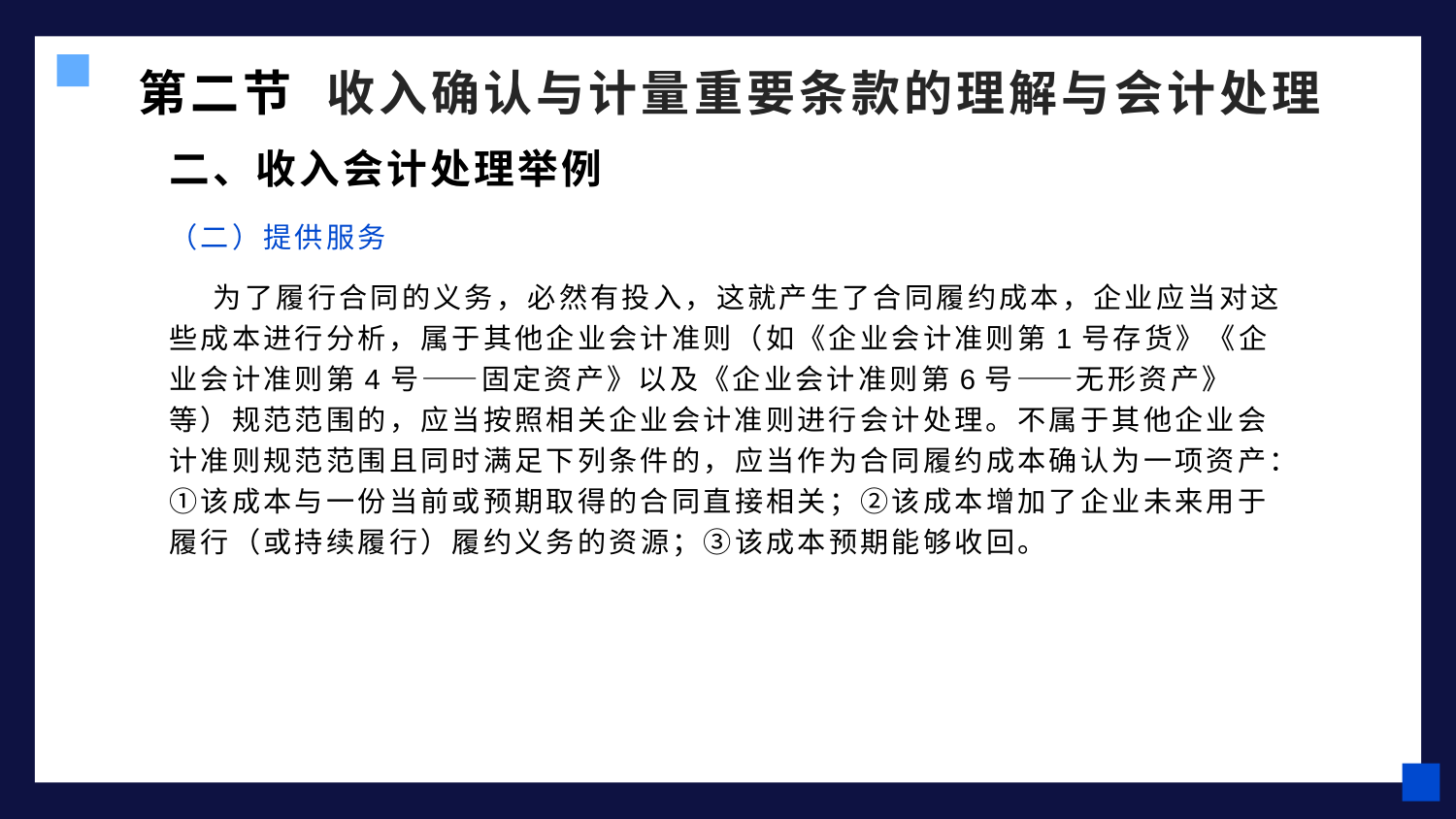

第二节  收入确认与计量重要条款的理解与会计处理
二、收入会计处理举例
（二）提供服务
    为了履行合同的义务，必然有投入，这就产生了合同履约成本，企业应当对这些成本进行分析，属于其他企业会计准则（如《企业会计准则第1号存货》《企业会计准则第4号——固定资产》以及《企业会计准则第6号——无形资产》等）规范范围的，应当按照相关企业会计准则进行会计处理。不属于其他企业会计准则规范范围且同时满足下列条件的，应当作为合同履约成本确认为一项资产：①该成本与一份当前或预期取得的合同直接相关；②该成本增加了企业未来用于履行（或持续履行）履约义务的资源；③该成本预期能够收回。